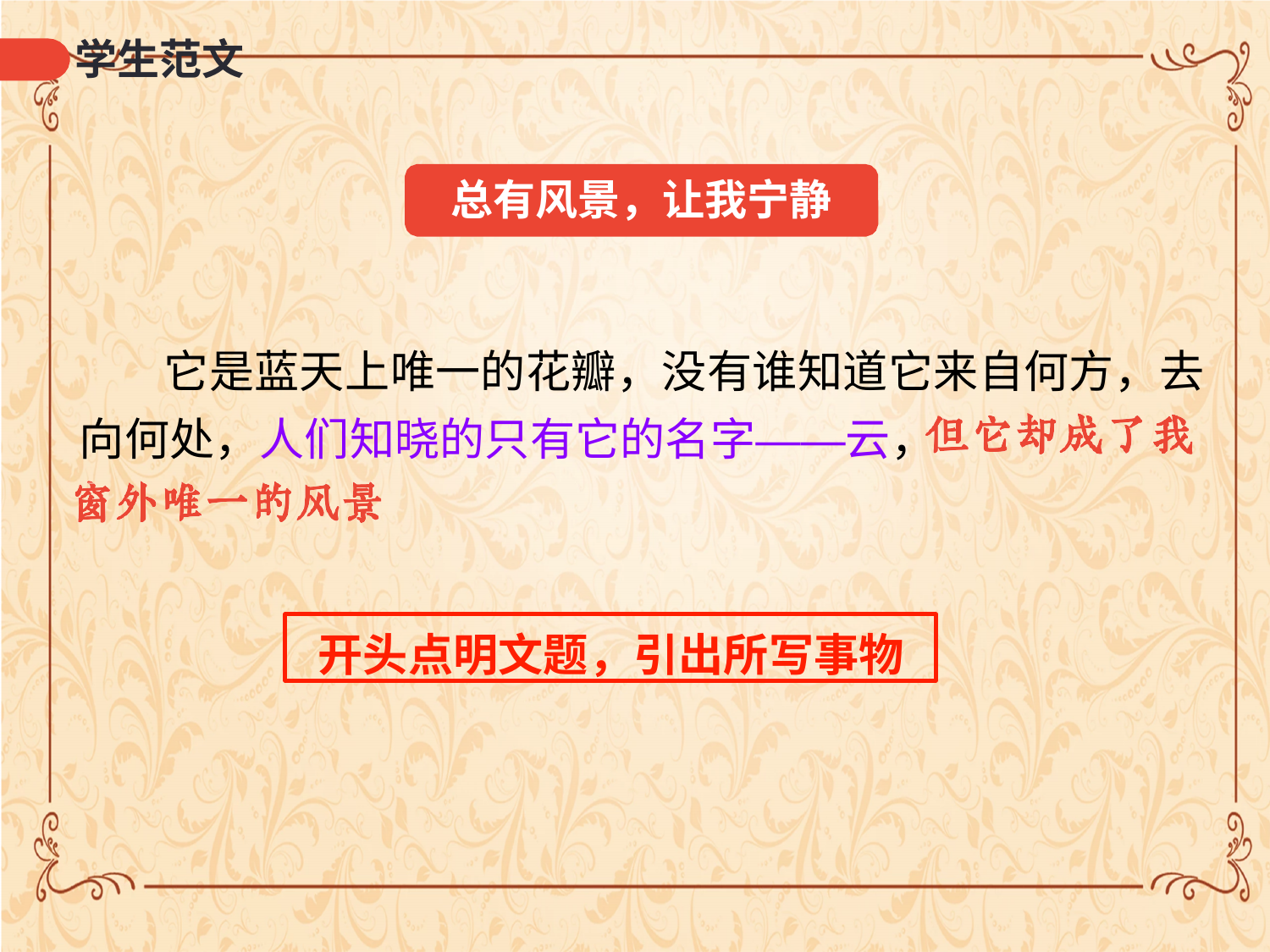

# 学生范文

总有风景，让我宁静
它是蓝天上唯一的花瓣，没有谁知道它来自何方，去 向何处，人们知晓的只有它的名字——云，

开头点明文题，引出所写事物